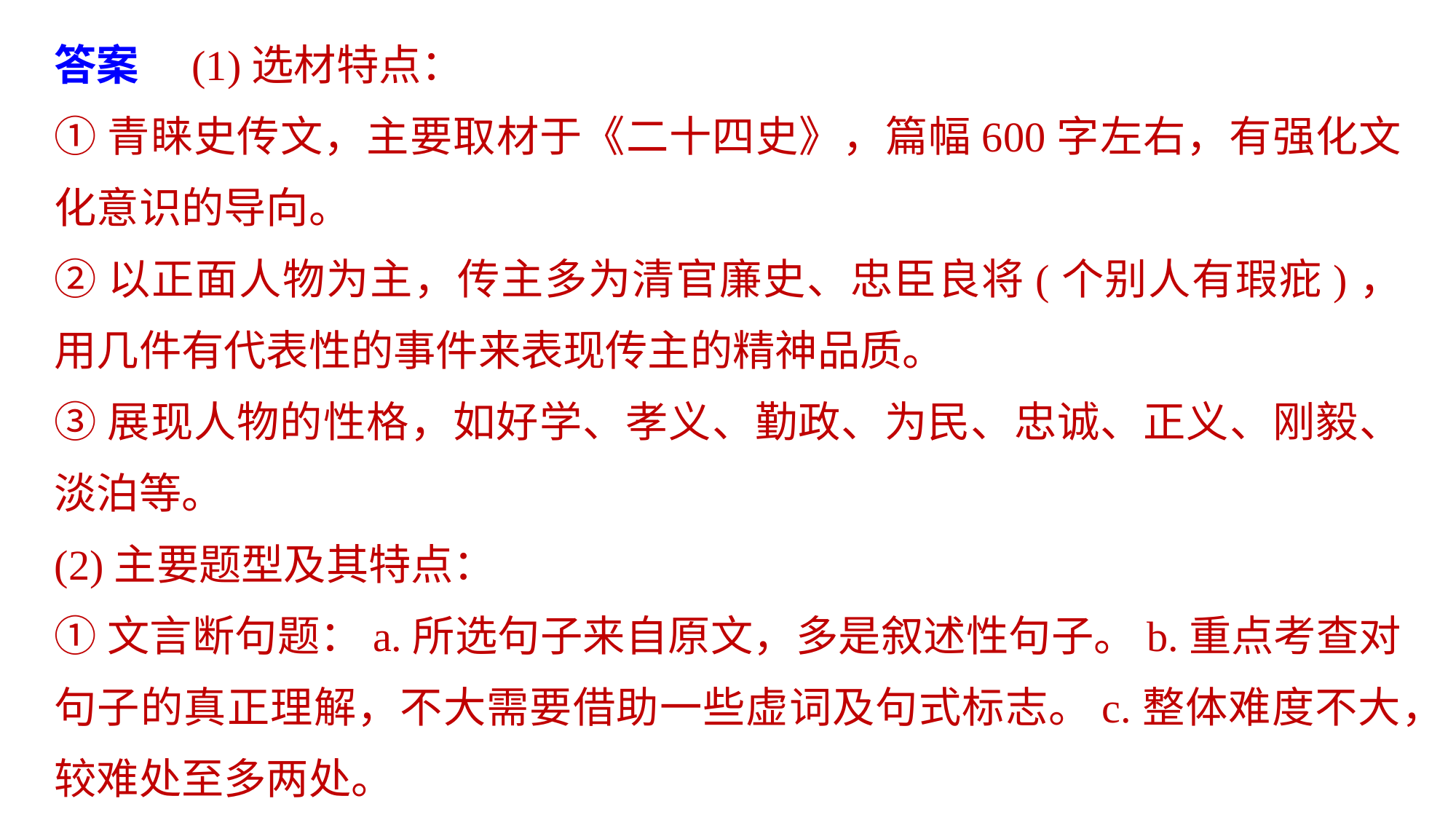

答案　(1)选材特点：
①青睐史传文，主要取材于《二十四史》，篇幅600字左右，有强化文化意识的导向。
②以正面人物为主，传主多为清官廉史、忠臣良将(个别人有瑕疪)，用几件有代表性的事件来表现传主的精神品质。
③展现人物的性格，如好学、孝义、勤政、为民、忠诚、正义、刚毅、淡泊等。
(2)主要题型及其特点：
①文言断句题：a.所选句子来自原文，多是叙述性句子。b.重点考查对句子的真正理解，不大需要借助一些虚词及句式标志。c.整体难度不大，较难处至多两处。